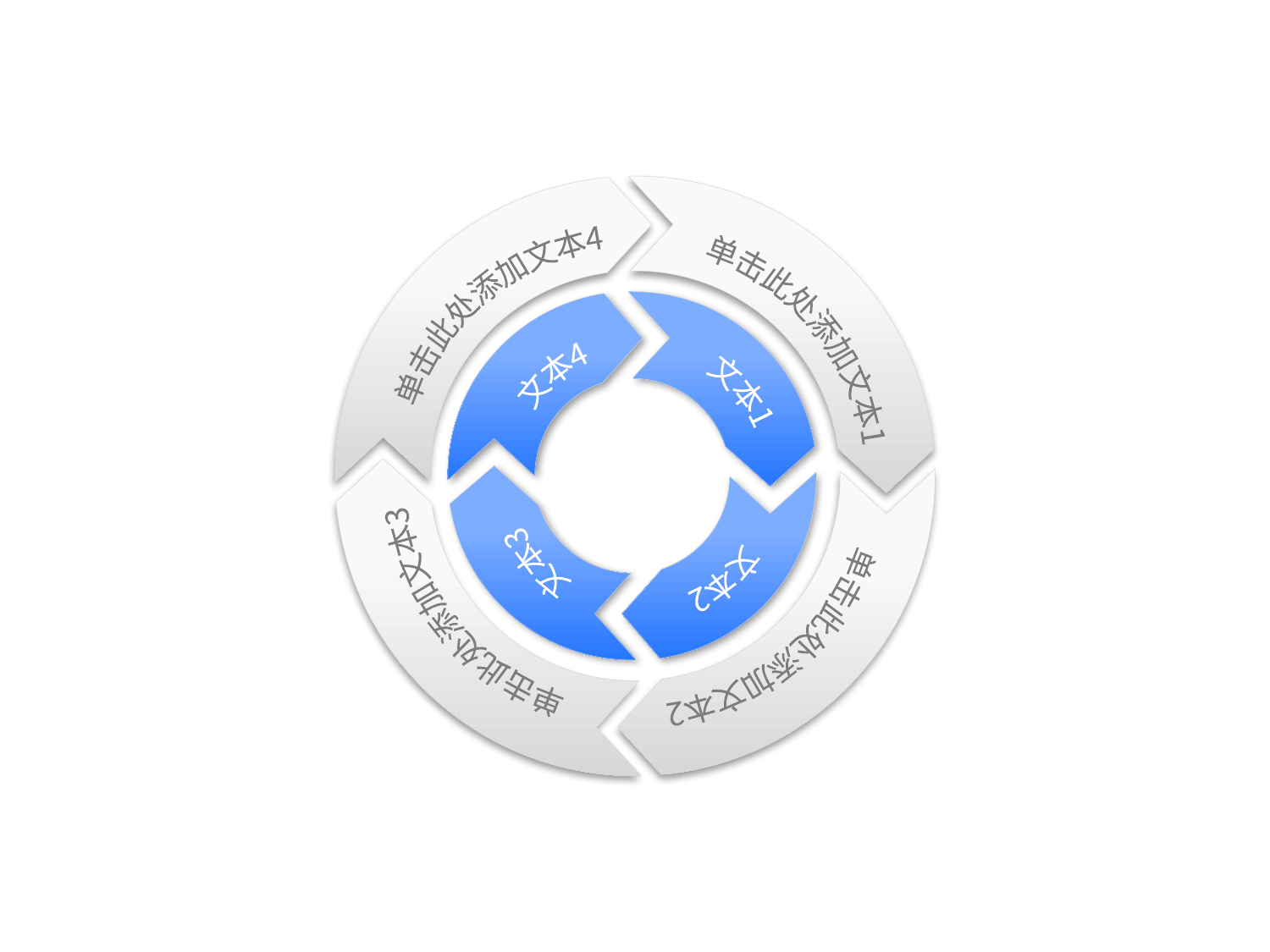

单击此处添加文本1

单击此处添加文本4
单击此处添加文本3

单击此处添加文本2

文本1
文本4
文本2
文本3